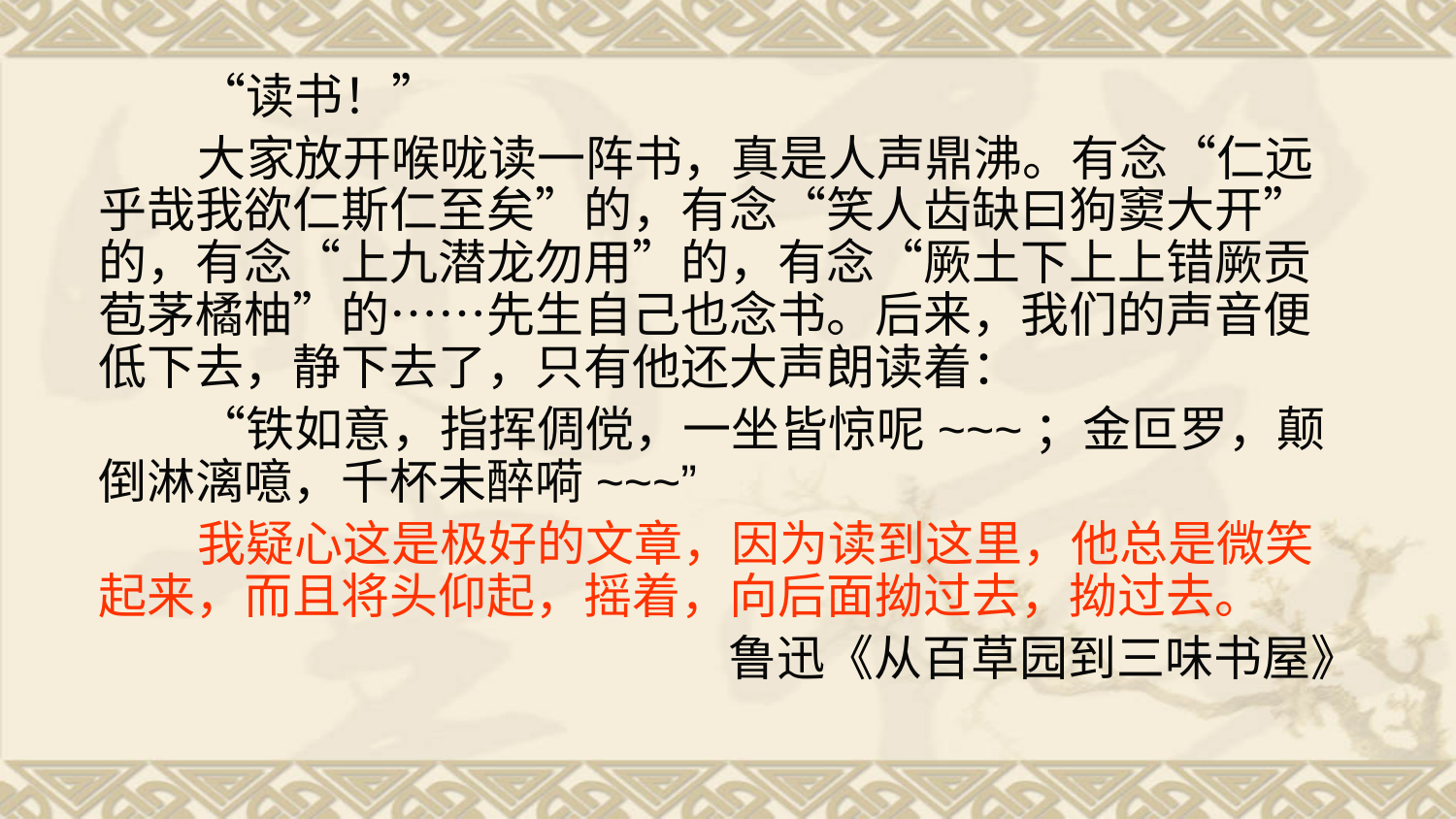

# “读书！”
　　　大家放开喉咙读一阵书，真是人声鼎沸。有念“仁远乎哉我欲仁斯仁至矣”的，有念“笑人齿缺曰狗窦大开”的，有念“上九潜龙勿用”的，有念“厥土下上上错厥贡苞茅橘柚”的……先生自己也念书。后来，我们的声音便低下去，静下去了，只有他还大声朗读着：
　　　“铁如意，指挥倜傥，一坐皆惊呢~~~；金叵罗，颠倒淋漓噫，千杯未醉嗬~~~”
　　　我疑心这是极好的文章，因为读到这里，他总是微笑起来，而且将头仰起，摇着，向后面拗过去，拗过去。
鲁迅《从百草园到三味书屋》